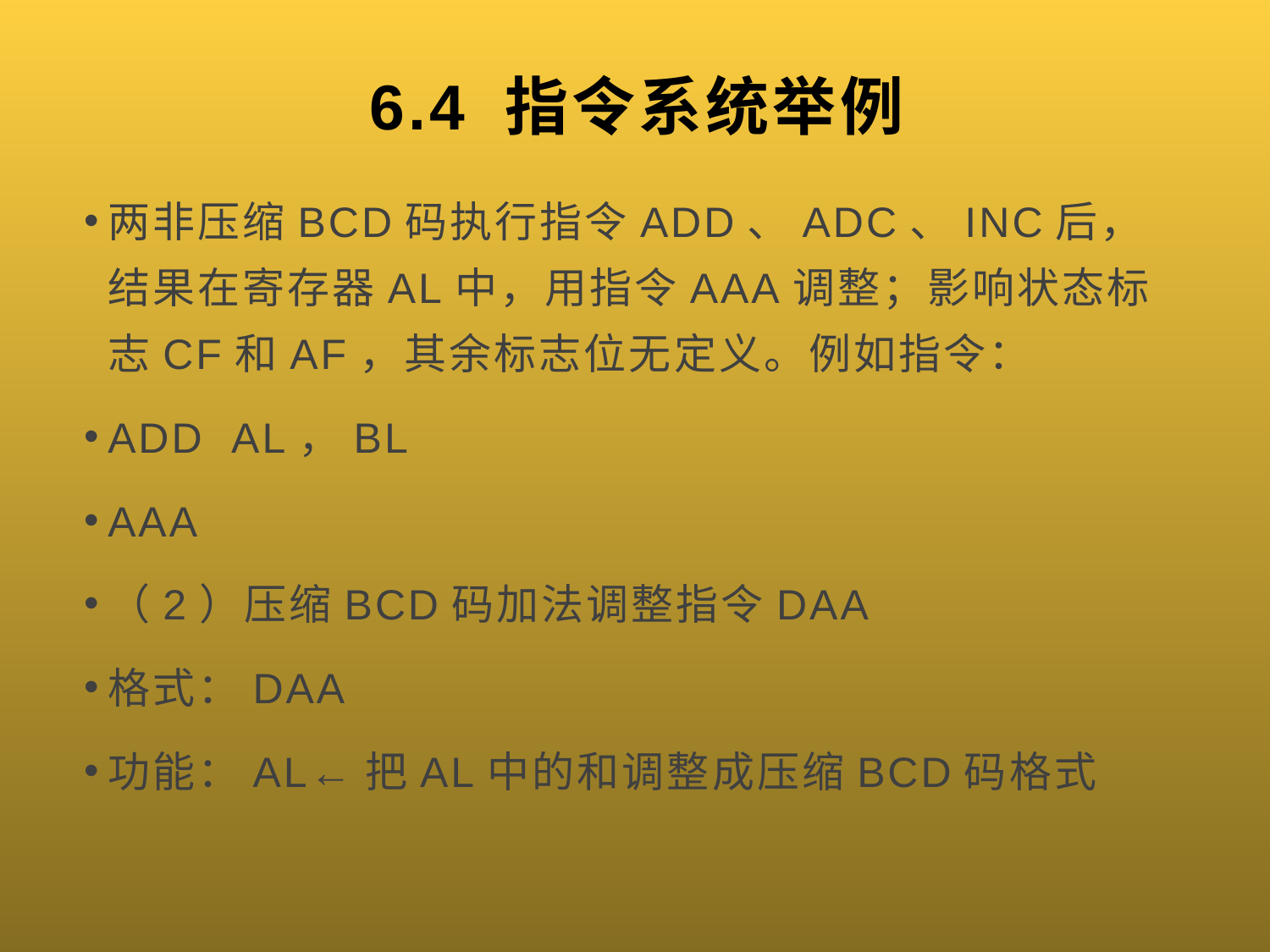

# 6.4 指令系统举例
两非压缩BCD码执行指令ADD、ADC、INC后，结果在寄存器AL中，用指令AAA调整；影响状态标志CF和AF，其余标志位无定义。例如指令：
ADD  AL，BL
AAA
（2）压缩BCD码加法调整指令DAA
格式：DAA
功能：AL←把AL中的和调整成压缩BCD码格式